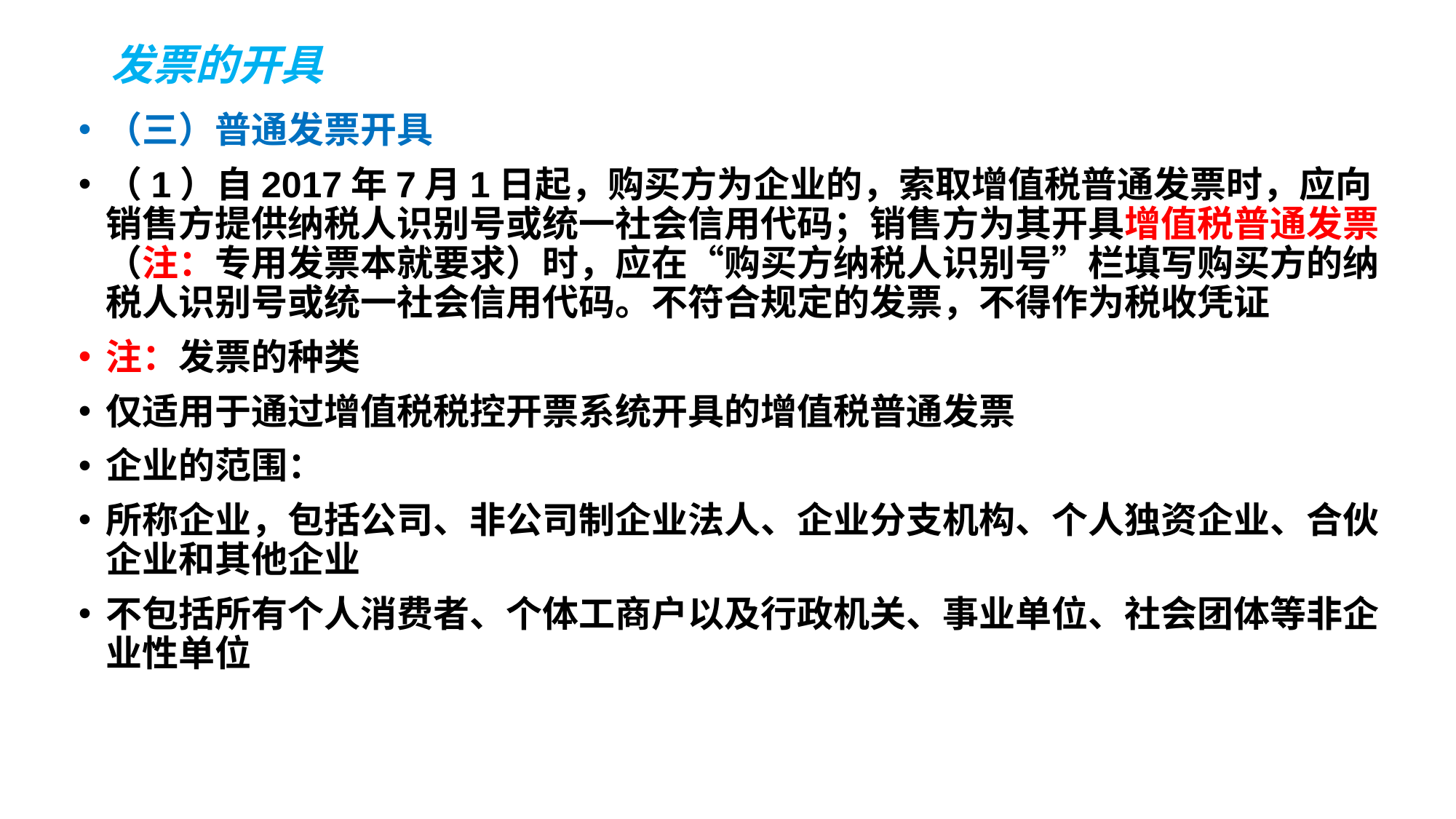

# 发票的开具
（三）普通发票开具
（1）自2017年7月1日起，购买方为企业的，索取增值税普通发票时，应向销售方提供纳税人识别号或统一社会信用代码；销售方为其开具增值税普通发票（注：专用发票本就要求）时，应在“购买方纳税人识别号”栏填写购买方的纳税人识别号或统一社会信用代码。不符合规定的发票，不得作为税收凭证
注：发票的种类
仅适用于通过增值税税控开票系统开具的增值税普通发票
企业的范围：
所称企业，包括公司、非公司制企业法人、企业分支机构、个人独资企业、合伙企业和其他企业
不包括所有个人消费者、个体工商户以及行政机关、事业单位、社会团体等非企业性单位